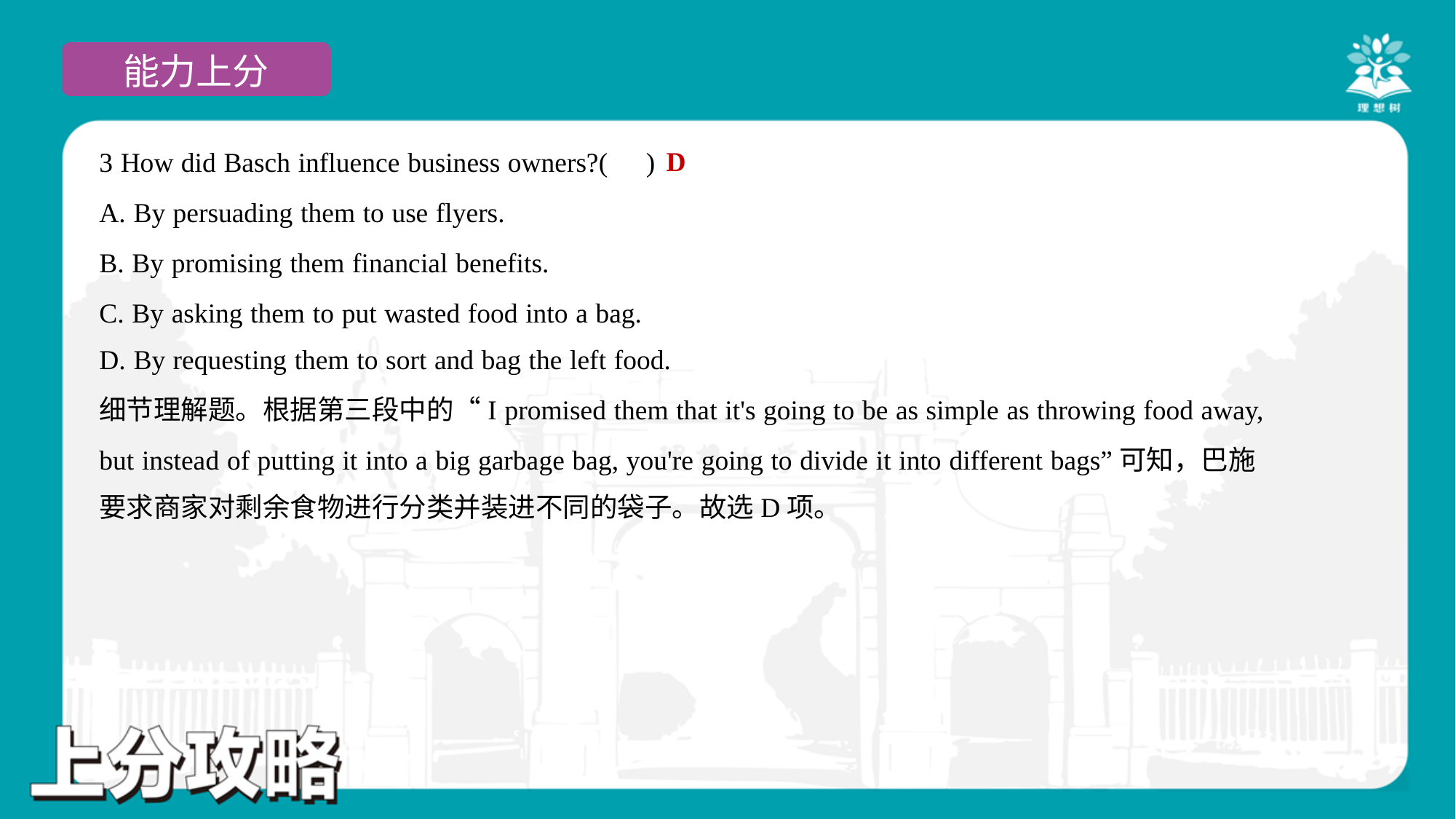

D
3 How did Basch influence business owners?(     )
A. By persuading them to use flyers.
B. By promising them financial benefits.
C. By asking them to put wasted food into a bag.
D. By requesting them to sort and bag the left food.
细节理解题。根据第三段中的“I promised them that it's going to be as simple as throwing food away,
but instead of putting it into a big garbage bag, you're going to divide it into different bags”可知，巴施
要求商家对剩余食物进行分类并装进不同的袋子。故选D项。